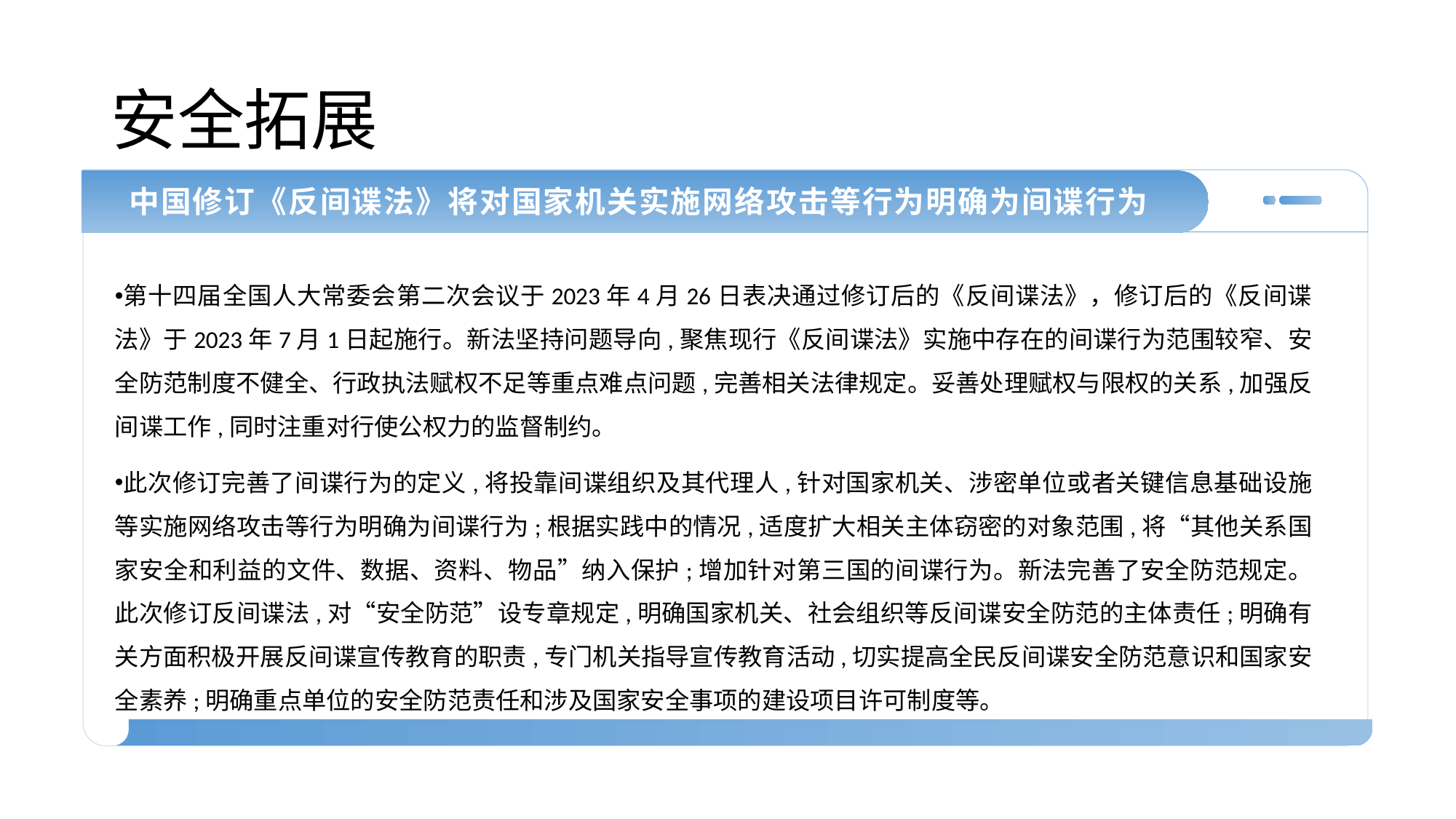

# 安全拓展

中国修订《反间谍法》将对国家机关实施网络攻击等行为明确为间谍行为

第十四届全国人大常委会第二次会议于2023年4月26日表决通过修订后的《反间谍法》，修订后的《反间谍法》于2023年7月1日起施行。新法坚持问题导向,聚焦现行《反间谍法》实施中存在的间谍行为范围较窄、安全防范制度不健全、行政执法赋权不足等重点难点问题,完善相关法律规定。妥善处理赋权与限权的关系,加强反间谍工作,同时注重对行使公权力的监督制约。
此次修订完善了间谍行为的定义,将投靠间谍组织及其代理人,针对国家机关、涉密单位或者关键信息基础设施等实施网络攻击等行为明确为间谍行为;根据实践中的情况,适度扩大相关主体窃密的对象范围,将“其他关系国家安全和利益的文件、数据、资料、物品”纳入保护;增加针对第三国的间谍行为。新法完善了安全防范规定。此次修订反间谍法,对“安全防范”设专章规定,明确国家机关、社会组织等反间谍安全防范的主体责任;明确有关方面积极开展反间谍宣传教育的职责,专门机关指导宣传教育活动,切实提高全民反间谍安全防范意识和国家安全素养;明确重点单位的安全防范责任和涉及国家安全事项的建设项目许可制度等。